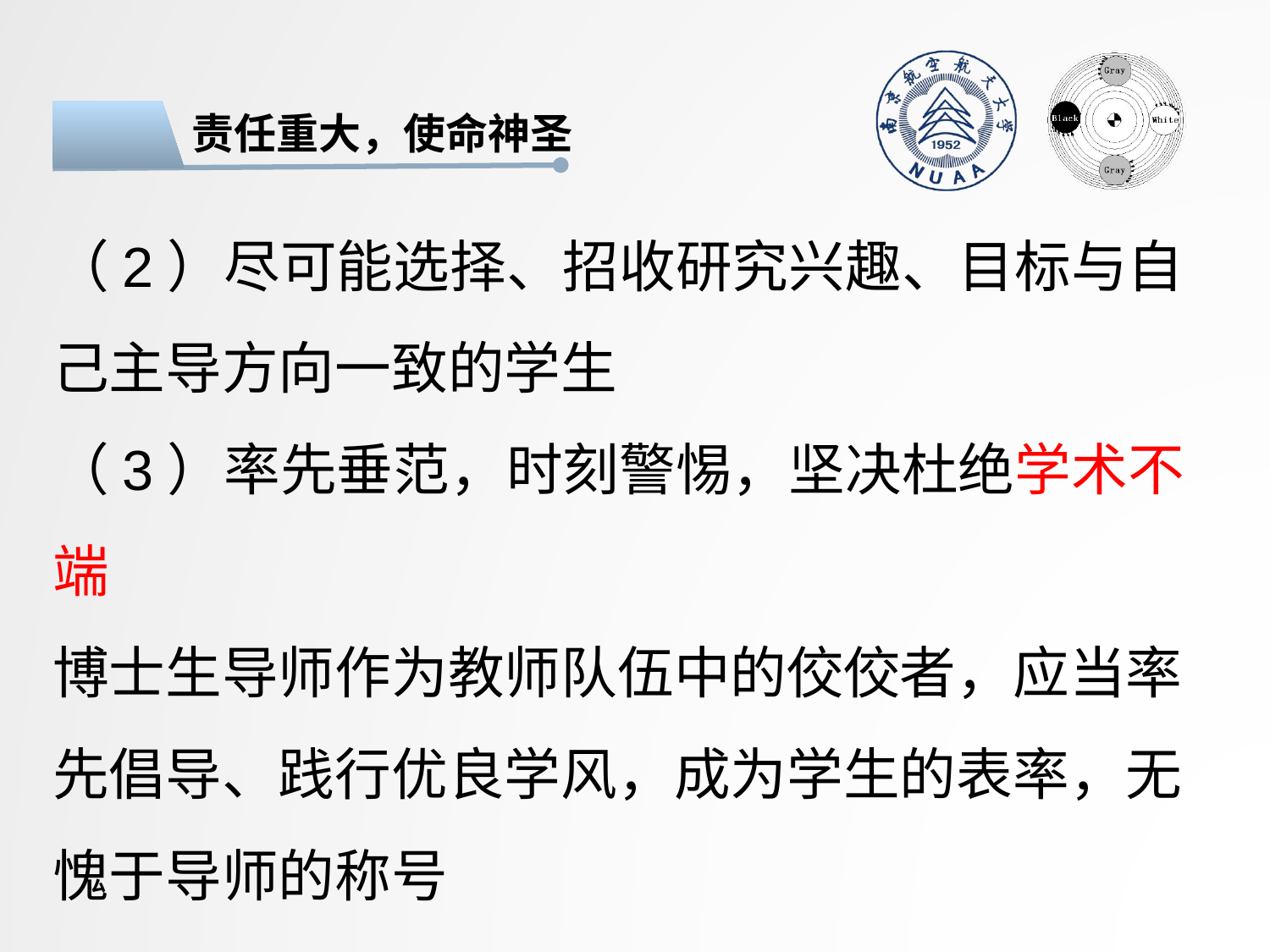

责任重大，使命神圣
（2）尽可能选择、招收研究兴趣、目标与自己主导方向一致的学生
（3）率先垂范，时刻警惕，坚决杜绝学术不端
博士生导师作为教师队伍中的佼佼者，应当率先倡导、践行优良学风，成为学生的表率，无愧于导师的称号